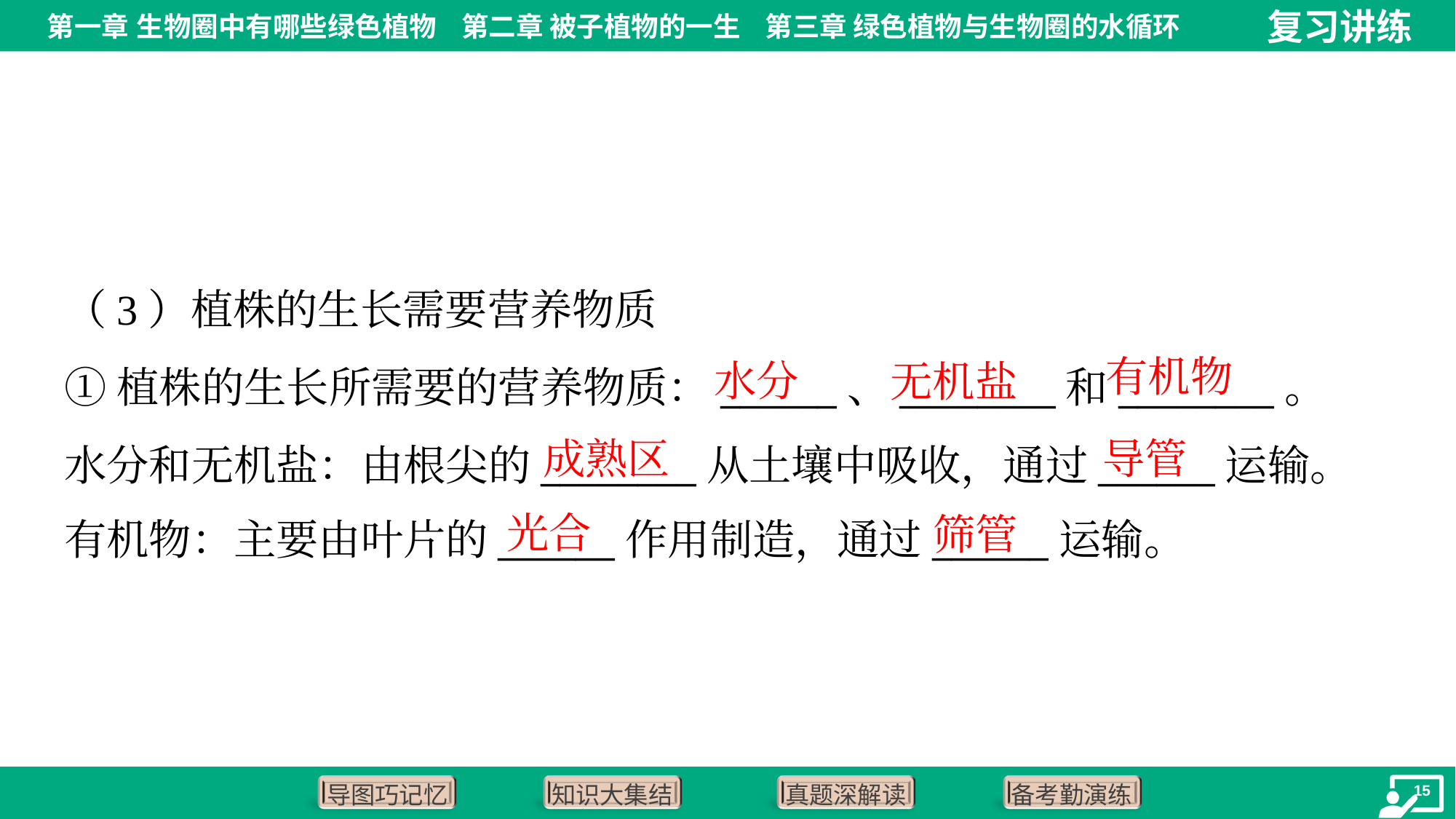

（3）植株的生长需要营养物质
有机物
水分
无机盐
①植株的生长所需要的营养物质：______、________和________。
水分和无机盐：由根尖的________从土壤中吸收，通过______运输。
有机物：主要由叶片的______作用制造，通过______运输。
成熟区
导管
光合
筛管